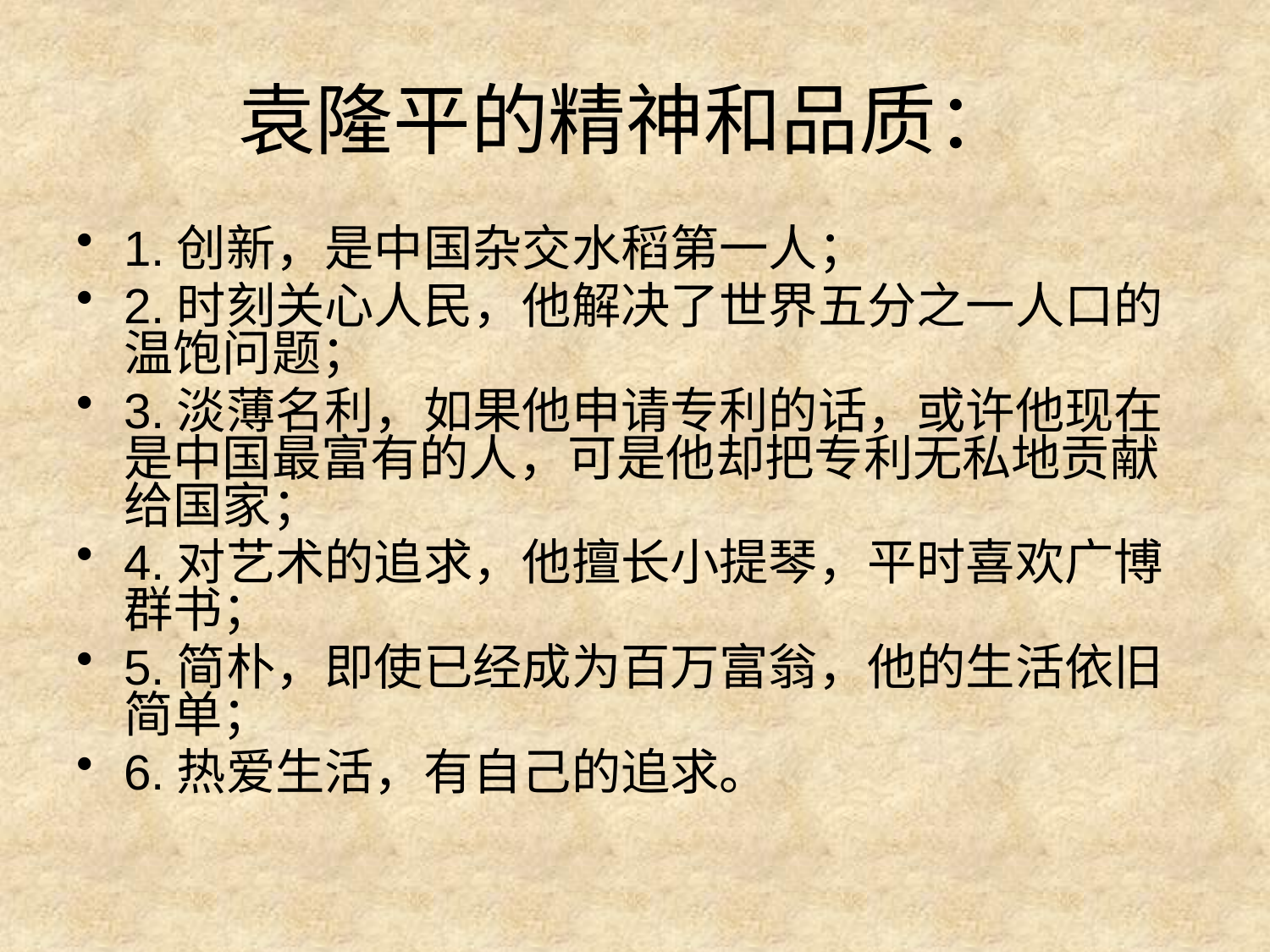

# 袁隆平的精神和品质：
1.创新，是中国杂交水稻第一人；
2.时刻关心人民，他解决了世界五分之一人口的温饱问题；
3.淡薄名利，如果他申请专利的话，或许他现在是中国最富有的人，可是他却把专利无私地贡献给国家；
4.对艺术的追求，他擅长小提琴，平时喜欢广博群书；
5.简朴，即使已经成为百万富翁，他的生活依旧简单；
6.热爱生活，有自己的追求。